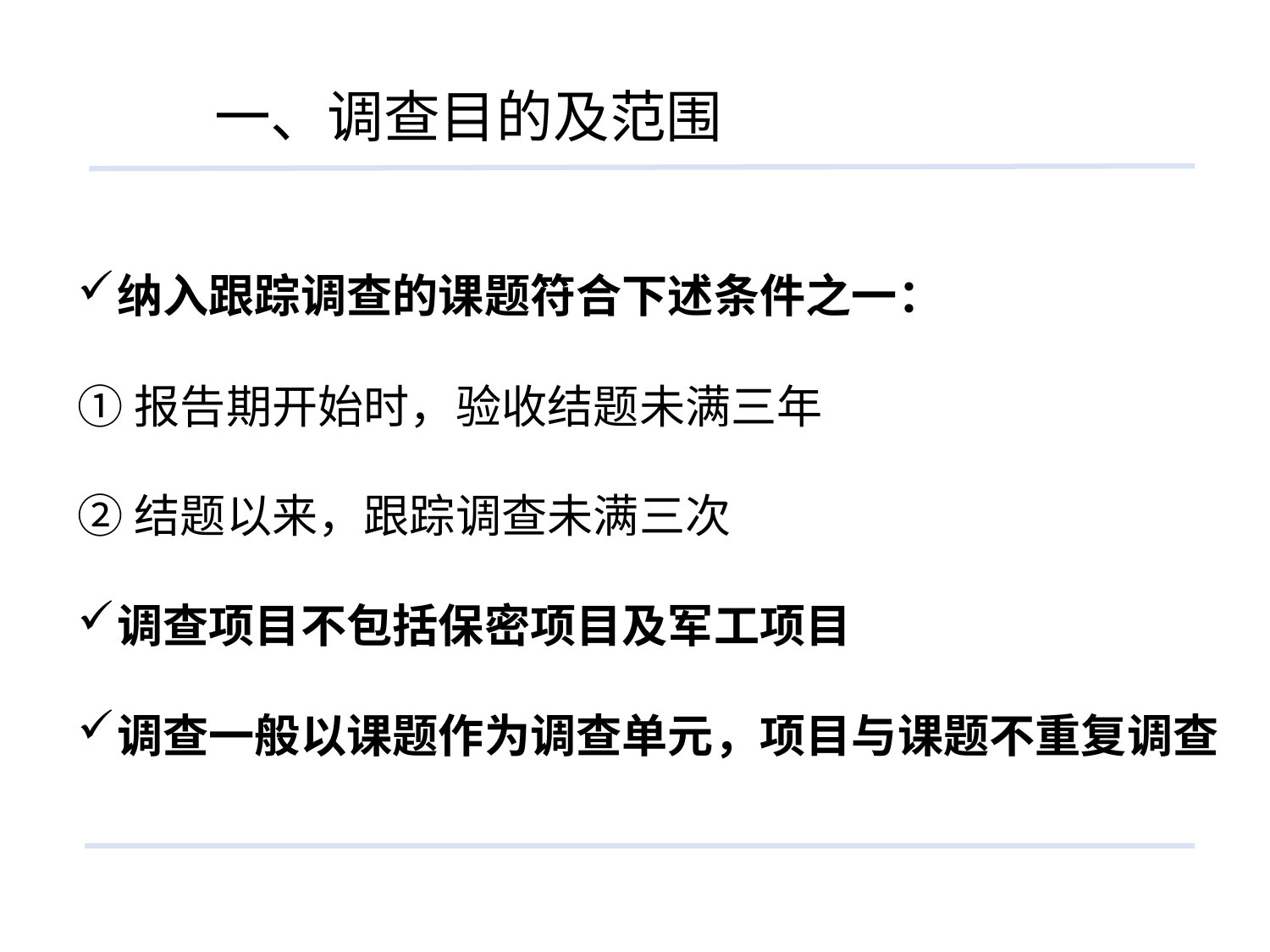

一、调查目的及范围

纳入跟踪调查的课题符合下述条件之一：
①报告期开始时，验收结题未满三年
②结题以来，跟踪调查未满三次
调查项目不包括保密项目及军工项目
调查一般以课题作为调查单元，项目与课题不重复调查